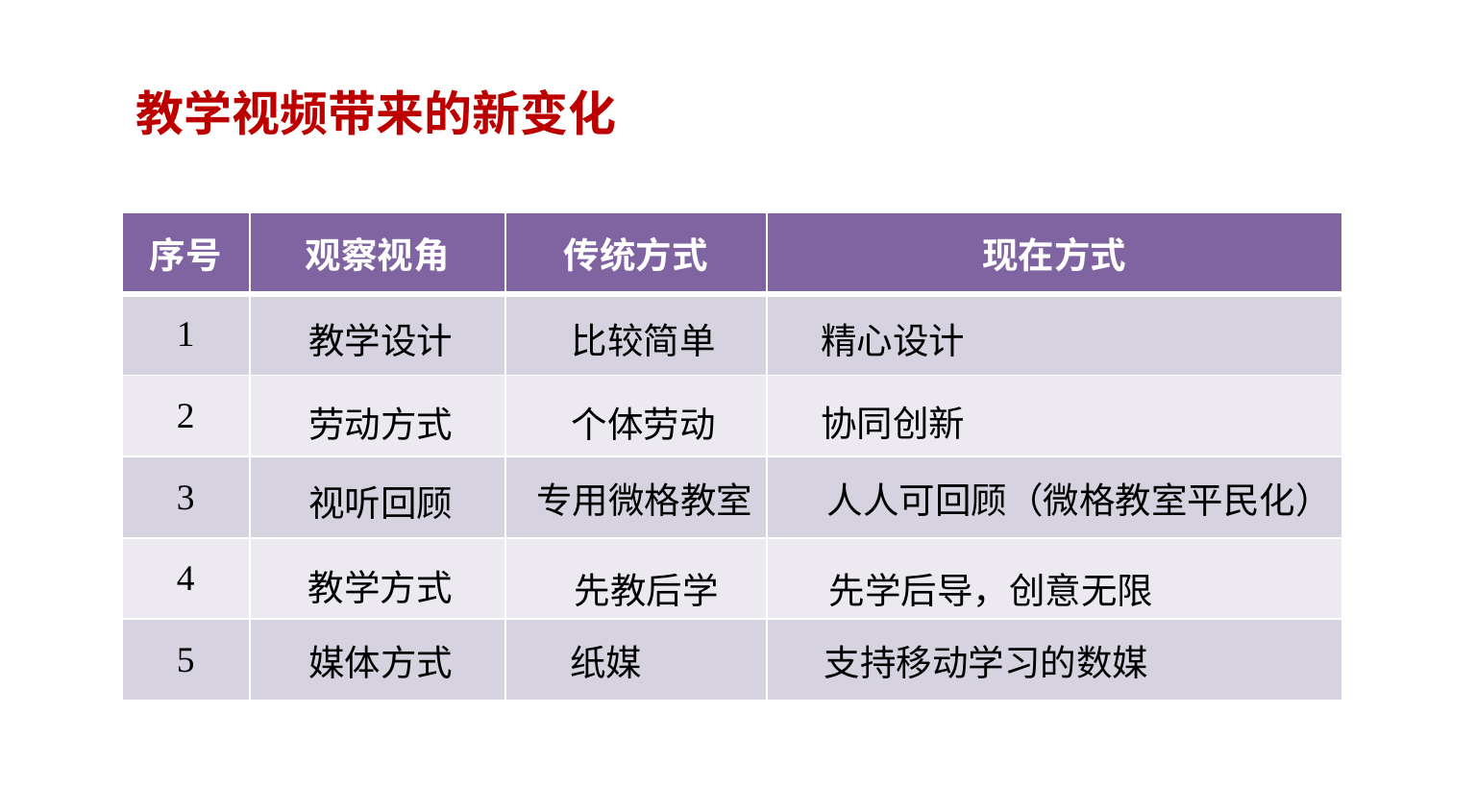

教学视频带来的新变化
| 序号 | 观察视角 | 传统方式 | 现在方式 |
| --- | --- | --- | --- |
| 1 |  |  |  |
| 2 |  |  |  |
| 3 |  |  |  |
| 4 |  |  |  |
| 5 |  |  |  |
教学设计
比较简单
精心设计
协同创新
劳动方式
个体劳动
专用微格教室
人人可回顾（微格教室平民化）
视听回顾
教学方式
先教后学
先学后导，创意无限
媒体方式
支持移动学习的数媒
纸媒